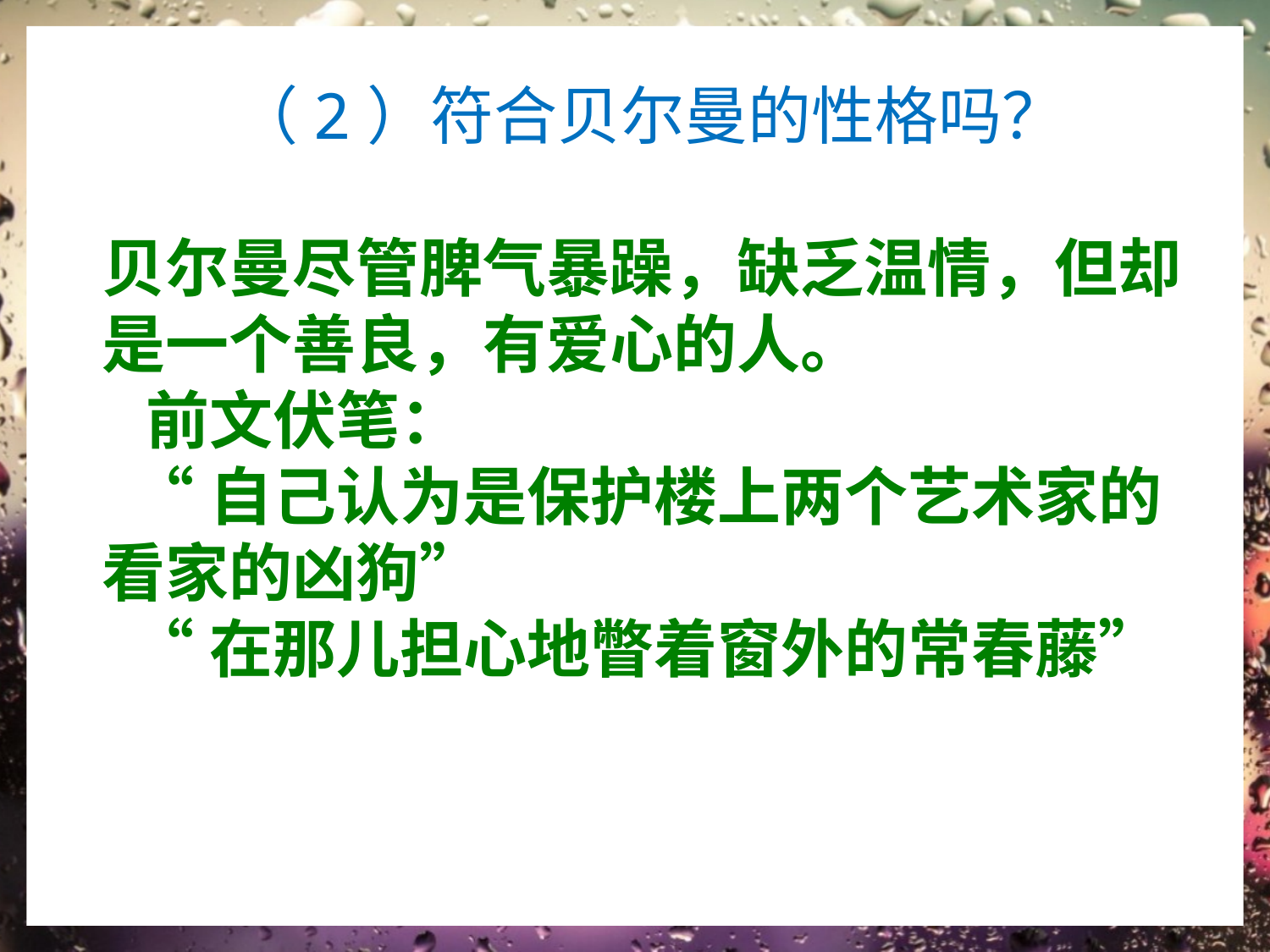

（2）符合贝尔曼的性格吗？

贝尔曼尽管脾气暴躁，缺乏温情，但却是一个善良，有爱心的人。
  前文伏笔：
  “自己认为是保护楼上两个艺术家的看家的凶狗”
  “在那儿担心地瞥着窗外的常春藤”